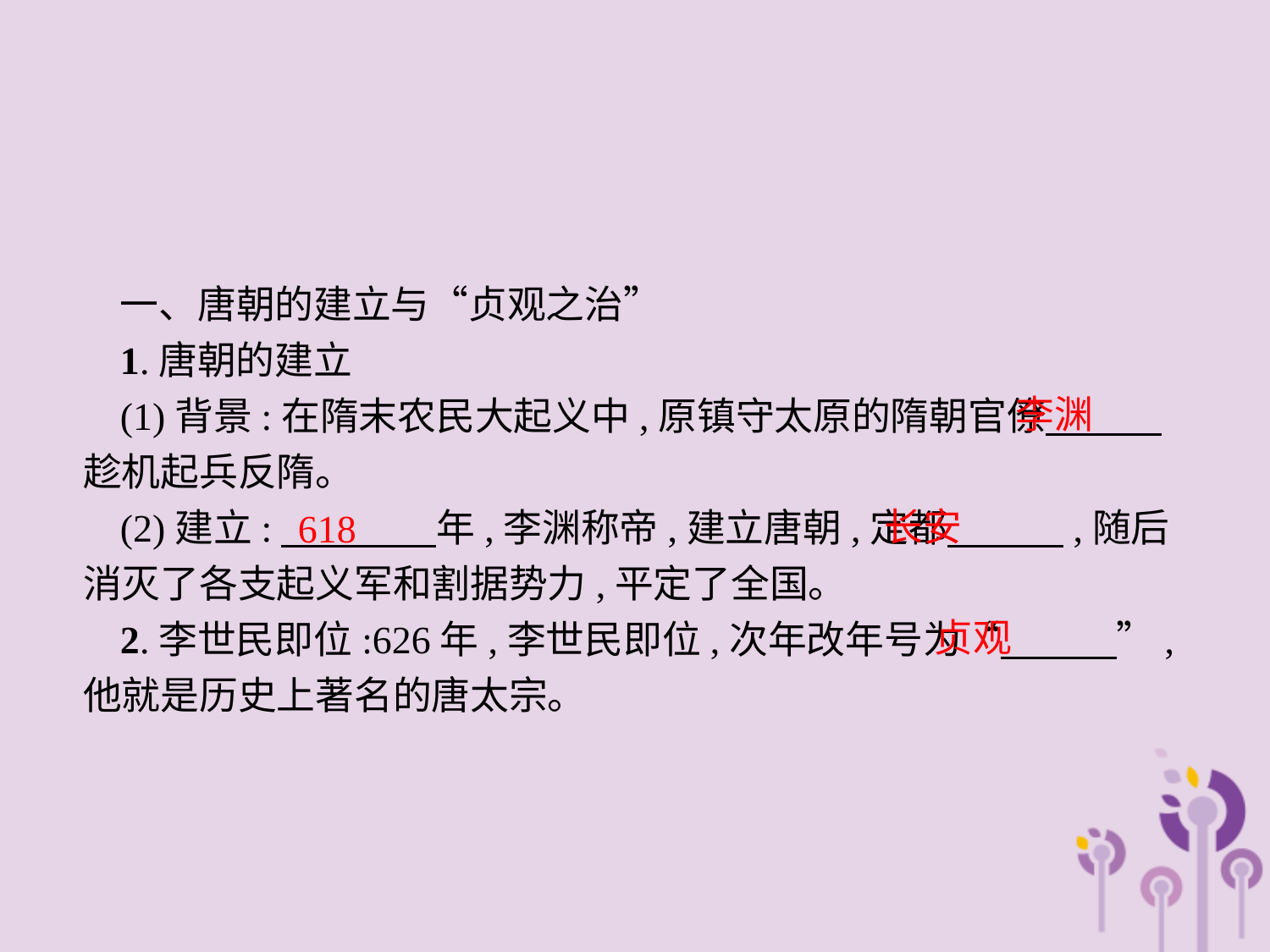

一、唐朝的建立与“贞观之治”
1.唐朝的建立
(1)背景:在隋末农民大起义中,原镇守太原的隋朝官僚　　　趁机起兵反隋。
(2)建立:　　　　年,李渊称帝,建立唐朝,定都　　　,随后消灭了各支起义军和割据势力,平定了全国。
2.李世民即位:626年,李世民即位,次年改年号为“　　　”,他就是历史上著名的唐太宗。
李渊
长安
618
贞观